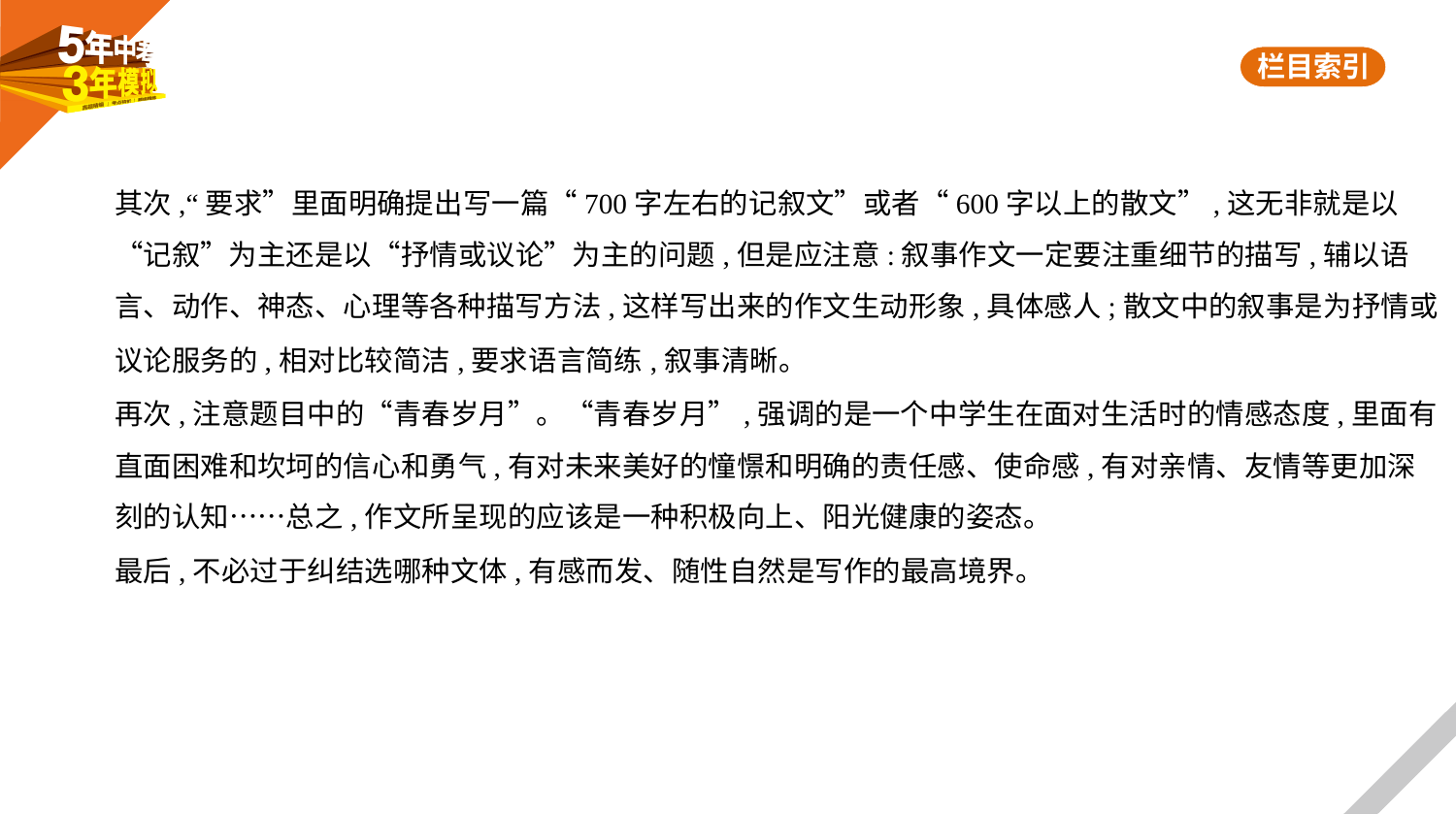

其次,“要求”里面明确提出写一篇“700字左右的记叙文”或者“600字以上的散文”,这无非就是以
“记叙”为主还是以“抒情或议论”为主的问题,但是应注意:叙事作文一定要注重细节的描写,辅以语
言、动作、神态、心理等各种描写方法,这样写出来的作文生动形象,具体感人;散文中的叙事是为抒情或
议论服务的,相对比较简洁,要求语言简练,叙事清晰。
再次,注意题目中的“青春岁月”。“青春岁月”,强调的是一个中学生在面对生活时的情感态度,里面有
直面困难和坎坷的信心和勇气,有对未来美好的憧憬和明确的责任感、使命感,有对亲情、友情等更加深
刻的认知……总之,作文所呈现的应该是一种积极向上、阳光健康的姿态。
最后,不必过于纠结选哪种文体,有感而发、随性自然是写作的最高境界。